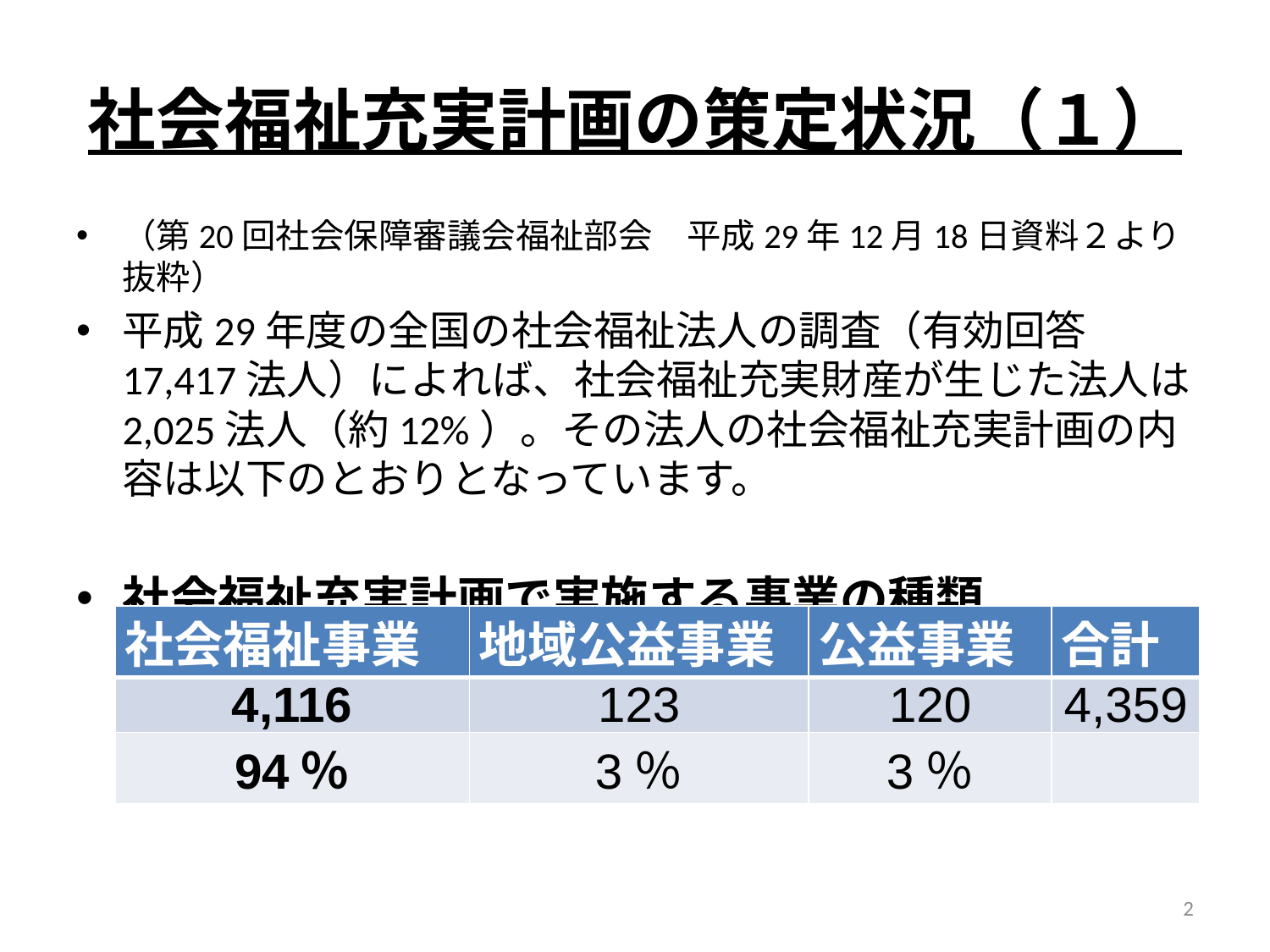

# 社会福祉充実計画の策定状況（１）
（第20回社会保障審議会福祉部会　平成29年12月18日資料２より抜粋）
平成29年度の全国の社会福祉法人の調査（有効回答17,417法人）によれば、社会福祉充実財産が生じた法人は2,025法人（約12%）。その法人の社会福祉充実計画の内容は以下のとおりとなっています。

社会福祉充実計画で実施する事業の種類

| 社会福祉事業 | 地域公益事業 | 公益事業 | 合計 |
| --- | --- | --- | --- |
| 4,116 | 123 | 120 | 4,359 |
| 94％ | 3％ | 3％ |  |
2